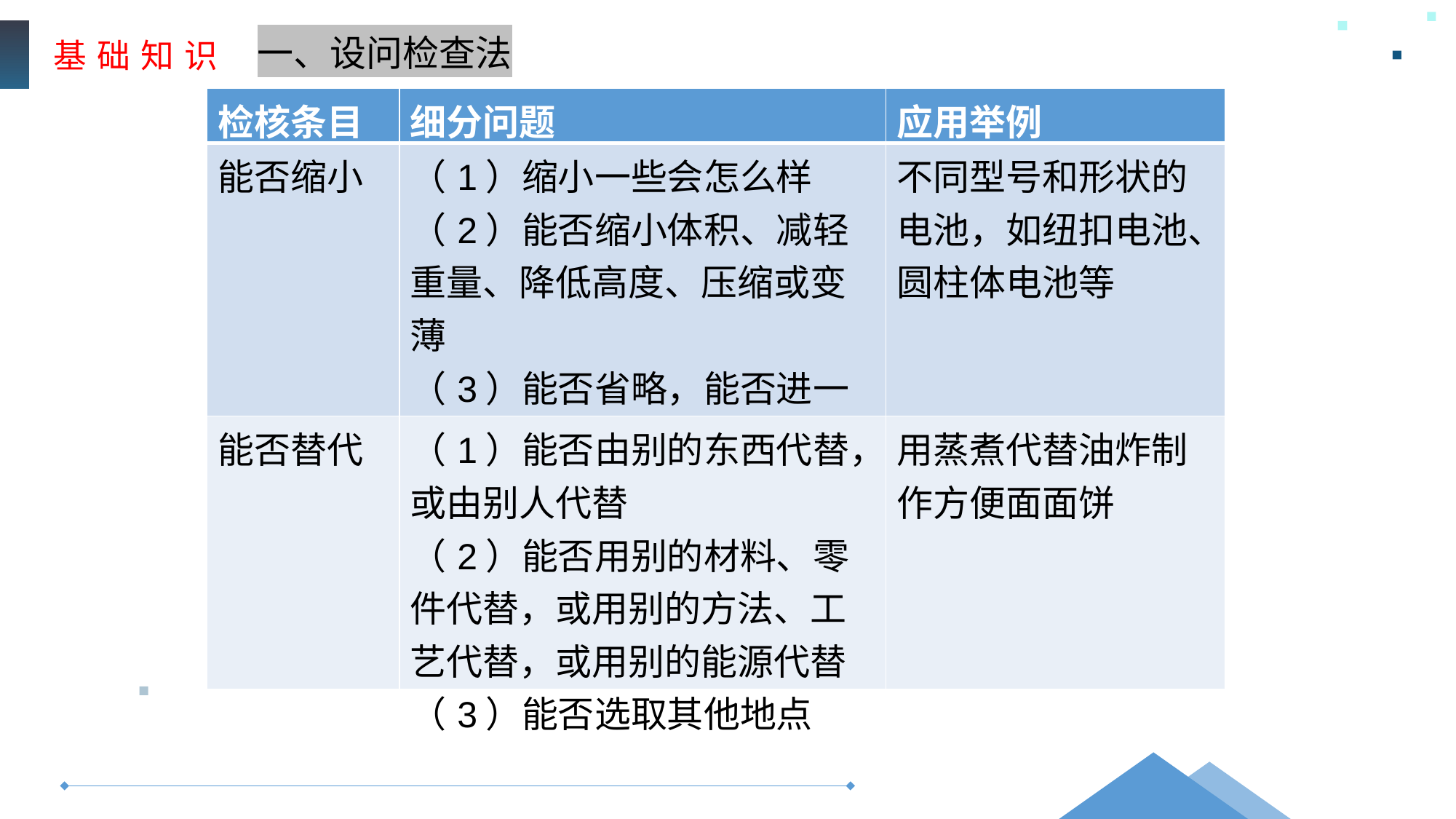

基 础 知 识

一、设问检查法
| 检核条目 | 细分问题 | 应用举例 |
| --- | --- | --- |
| 能否缩小 | （1）缩小一些会怎么样 （2）能否缩小体积、减轻重量、降低高度、压缩或变薄 （3）能否省略，能否进一步细分 | 不同型号和形状的电池，如纽扣电池、圆柱体电池等 |
| 能否替代 | （1）能否由别的东西代替，或由别人代替 （2）能否用别的材料、零件代替，或用别的方法、工艺代替，或用别的能源代替 （3）能否选取其他地点 | 用蒸煮代替油炸制作方便面面饼 |